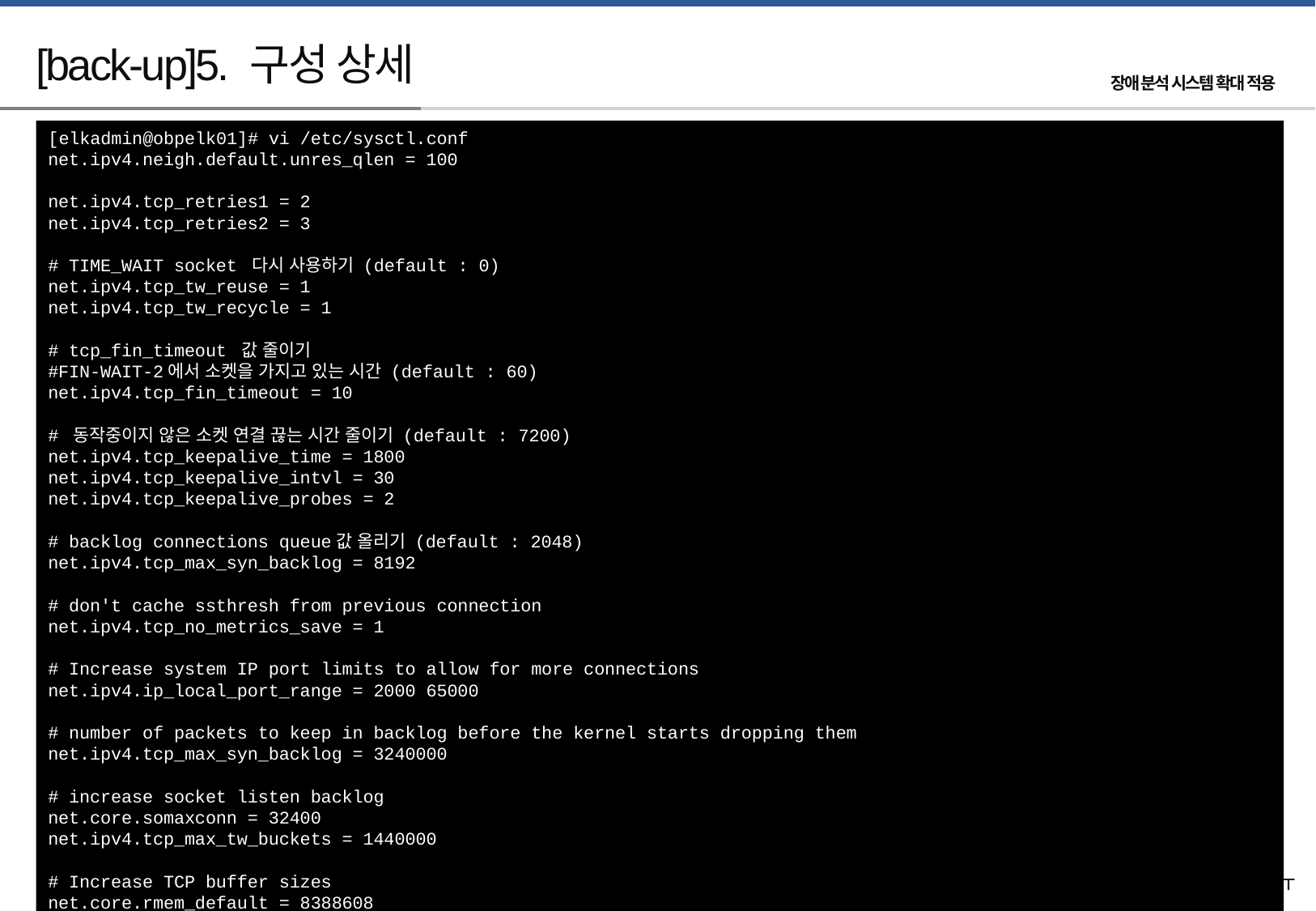

# [back-up]5. 구성 상세
[elkadmin@obpelk01]# vi /etc/sysctl.conf
net.ipv4.neigh.default.unres_qlen = 100

net.ipv4.tcp_retries1 = 2
net.ipv4.tcp_retries2 = 3

# TIME_WAIT socket 다시 사용하기 (default : 0)
net.ipv4.tcp_tw_reuse = 1
net.ipv4.tcp_tw_recycle = 1

# tcp_fin_timeout 값 줄이기
#FIN-WAIT-2에서 소켓을 가지고 있는 시간 (default : 60)
net.ipv4.tcp_fin_timeout = 10

# 동작중이지 않은 소켓 연결 끊는 시간 줄이기 (default : 7200)
net.ipv4.tcp_keepalive_time = 1800
net.ipv4.tcp_keepalive_intvl = 30
net.ipv4.tcp_keepalive_probes = 2

# backlog connections queue값 올리기 (default : 2048)
net.ipv4.tcp_max_syn_backlog = 8192

# don't cache ssthresh from previous connection
net.ipv4.tcp_no_metrics_save = 1

# Increase system IP port limits to allow for more connections
net.ipv4.ip_local_port_range = 2000 65000

# number of packets to keep in backlog before the kernel starts dropping them
net.ipv4.tcp_max_syn_backlog = 3240000

# increase socket listen backlog
net.core.somaxconn = 32400
net.ipv4.tcp_max_tw_buckets = 1440000

# Increase TCP buffer sizes
net.core.rmem_default = 8388608
net.core.rmem_max = 25165824
net.core.wmem_max = 25165824
net.ipv4.tcp_rmem = 4096 87380 25165824
net.ipv4.tcp_wmem = 4096 65536 25165824

# CVE-2016-5696 : 100 -> 999999999
net.ipv4.tcp_challenge_ack_limit = 999999999

# L4 DSR
net.ipv4.conf.all.arp_ignore = 1
net.ipv4.conf.all.arp_announce = 2

net.ipv4.tcp_timestamps = 0
net.ipv4.tcp_sack = 0
net.ipv4.tcp_orphan_retries = 0

vm.swappiness = 0
vm.max_map_count=1440000